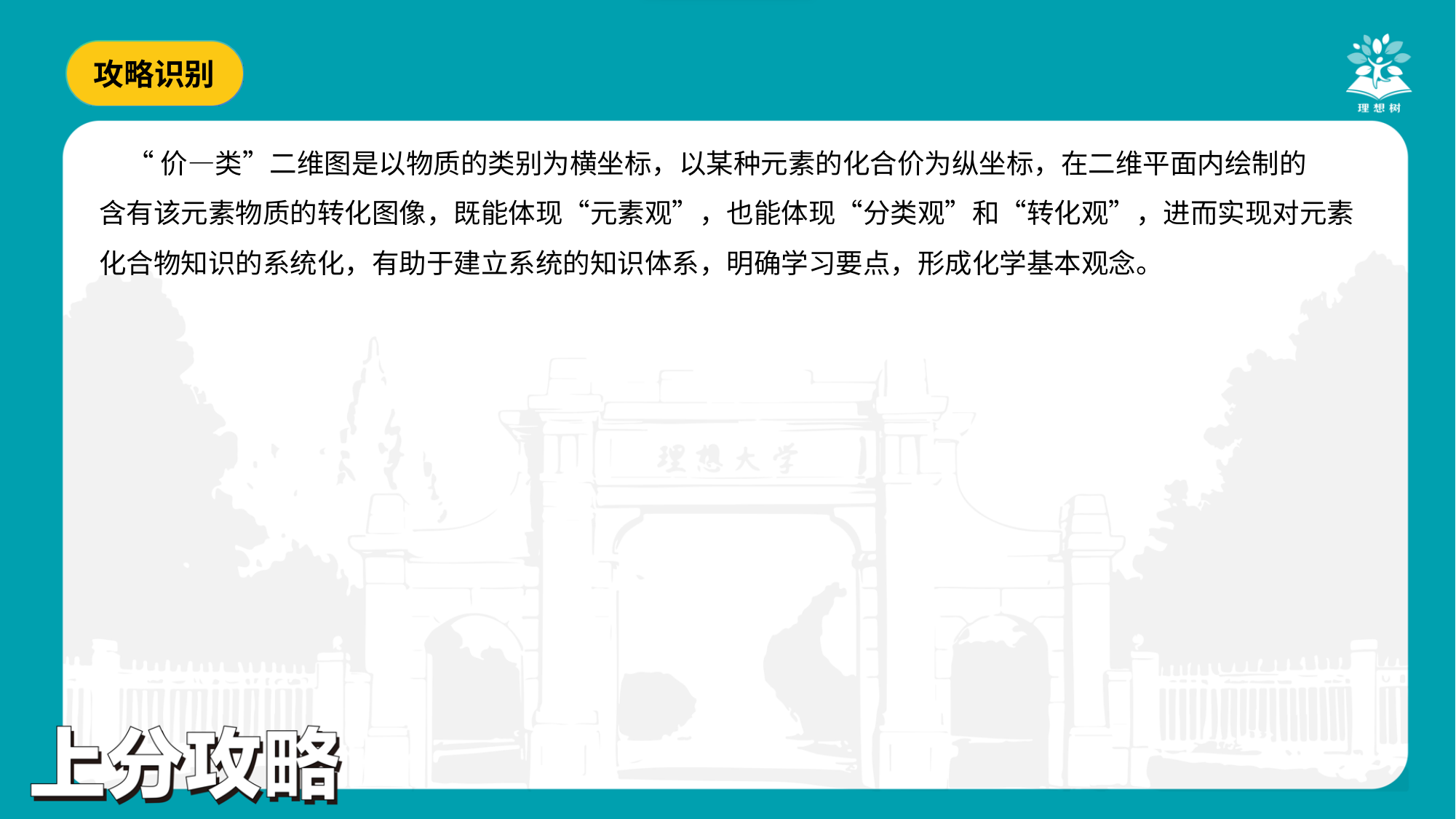

“价—类”二维图是以物质的类别为横坐标，以某种元素的化合价为纵坐标，在二维平面内绘制的
含有该元素物质的转化图像，既能体现“元素观”，也能体现“分类观”和“转化观”，进而实现对元素
化合物知识的系统化，有助于建立系统的知识体系，明确学习要点，形成化学基本观念。